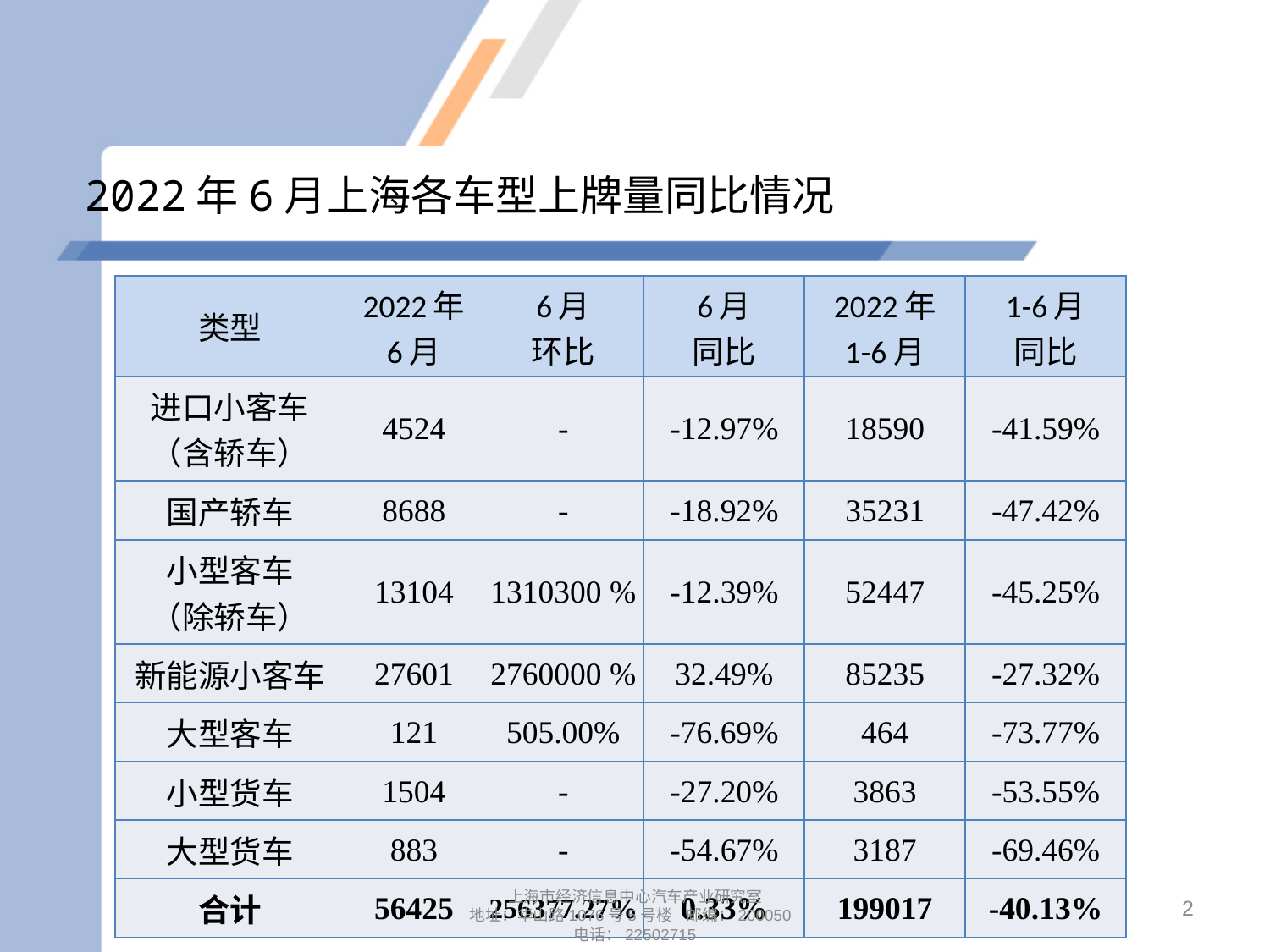

# 2022年6月上海各车型上牌量同比情况

| 类型 | 2022年 6月 | 6月 环比 | 6月 同比 | 2022年 1-6月 | 1-6月 同比 |
| --- | --- | --- | --- | --- | --- |
| 进口小客车 （含轿车） | 4524 | - | -12.97% | 18590 | -41.59% |
| 国产轿车 | 8688 | - | -18.92% | 35231 | -47.42% |
| 小型客车 （除轿车） | 13104 | 1310300 % | -12.39% | 52447 | -45.25% |
| 新能源小客车 | 27601 | 2760000 % | 32.49% | 85235 | -27.32% |
| 大型客车 | 121 | 505.00% | -76.69% | 464 | -73.77% |
| 小型货车 | 1504 | - | -27.20% | 3863 | -53.55% |
| 大型货车 | 883 | - | -54.67% | 3187 | -69.46% |
| 合计 | 56425 | 256377.27% | 0.33% | 199017 | -40.13% |

2
上海市经济信息中心汽车产业研究室
地址：华山路1076号5号楼    邮编：200050
电话：22502715